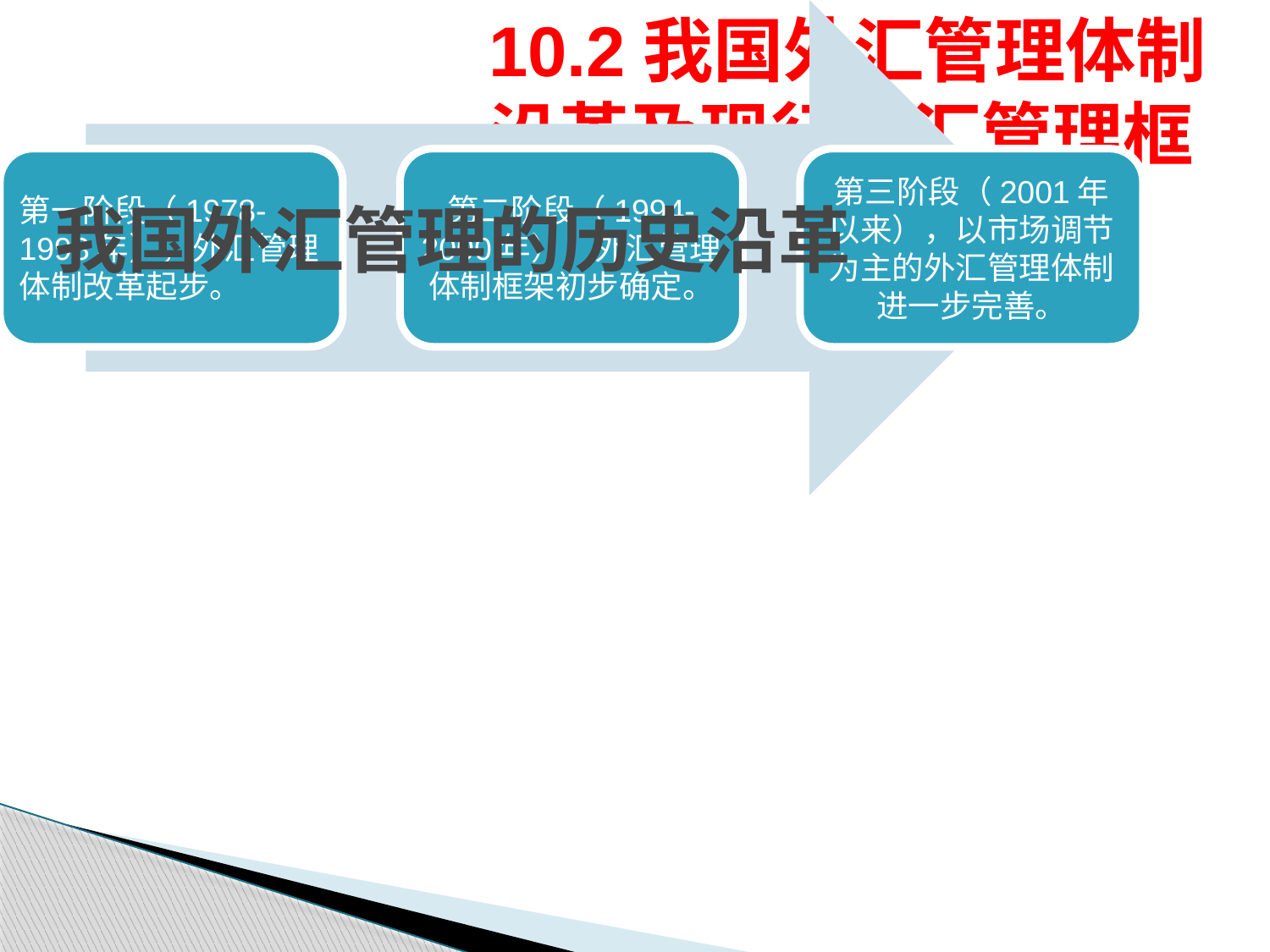

# 我国外汇管理的历史沿革
第一阶段（1978-1993年），外汇管理体制改革起步。
第二阶段（1994-2000年），外汇管理体制框架初步确定。
第三阶段（2001年以来），以市场调节为主的外汇管理体制进一步完善。